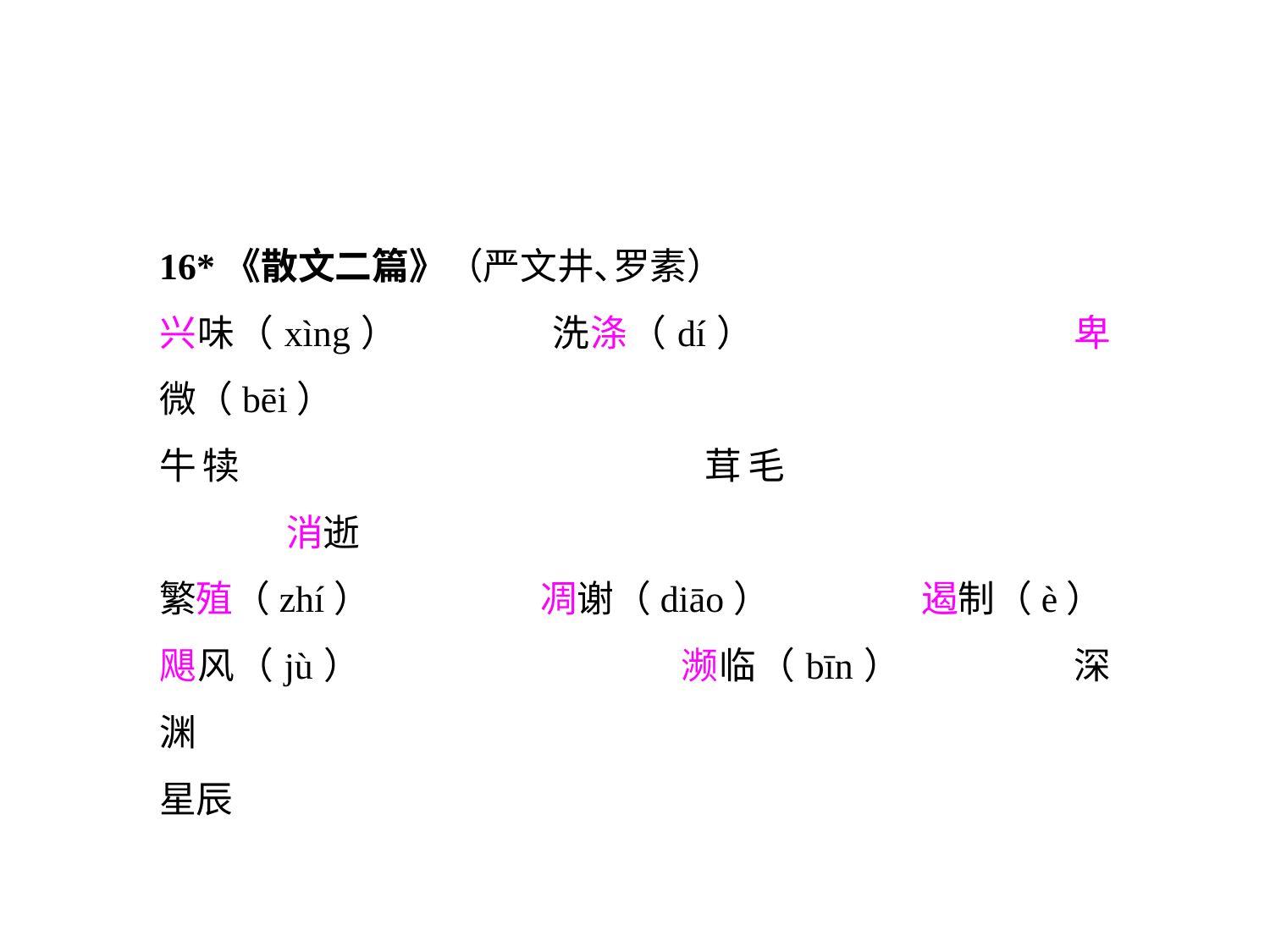

16*《散文二篇》（严文井､罗素）
兴味（xìng）		洗涤（dí）			卑微（bēi）
牛犊				茸毛				消逝
繁殖（zhí）		凋谢（diāo）		遏制（è）
飓风（jù）			濒临（bīn）		深渊
星辰